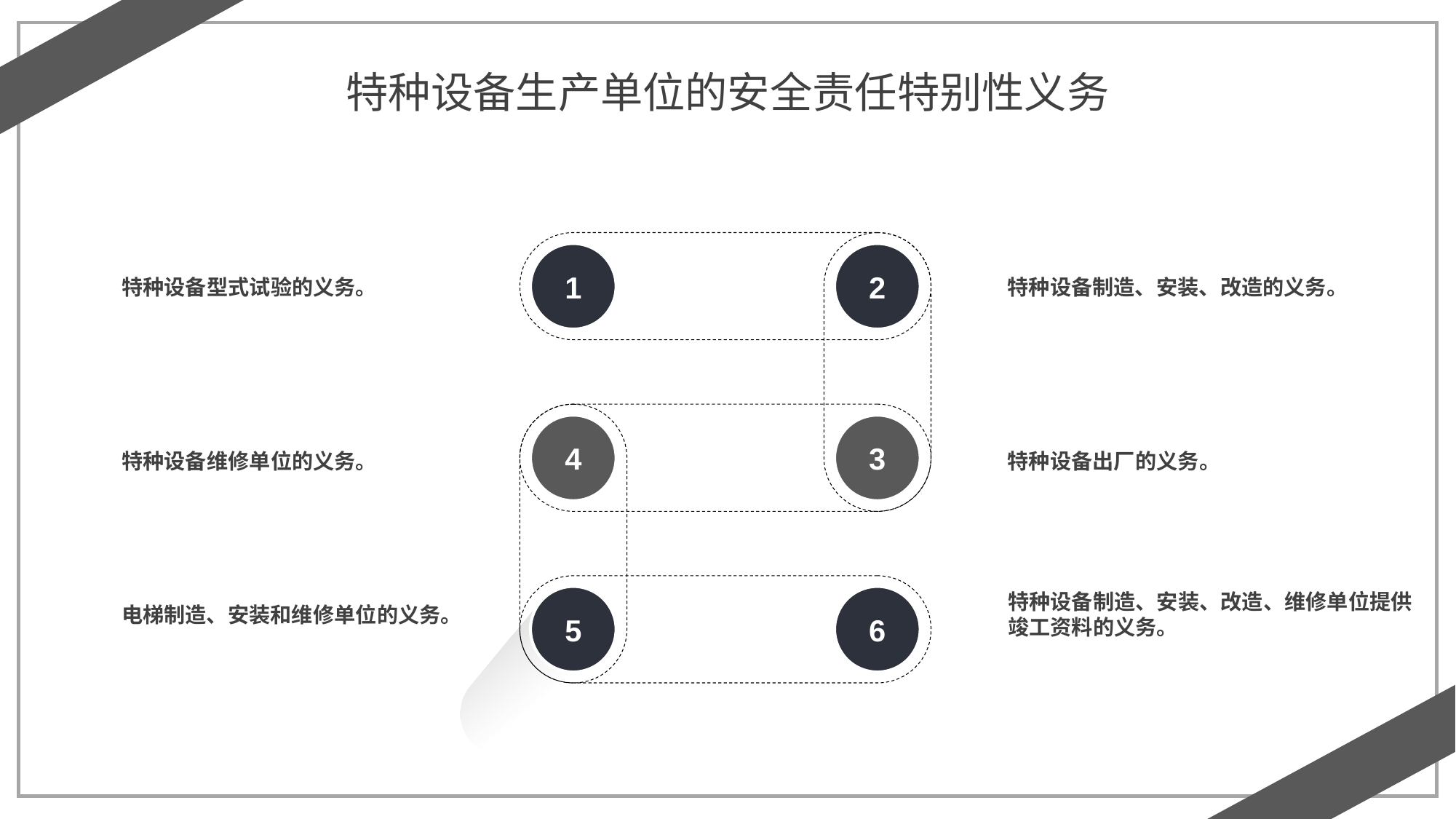

特种设备生产单位的安全责任特别性义务

1

2

特种设备型式试验的义务。
特种设备制造、安装、改造的义务。

4

3

特种设备维修单位的义务。
特种设备出厂的义务。

特种设备制造、安装、改造、维修单位提供竣工资料的义务。
5

6

电梯制造、安装和维修单位的义务。